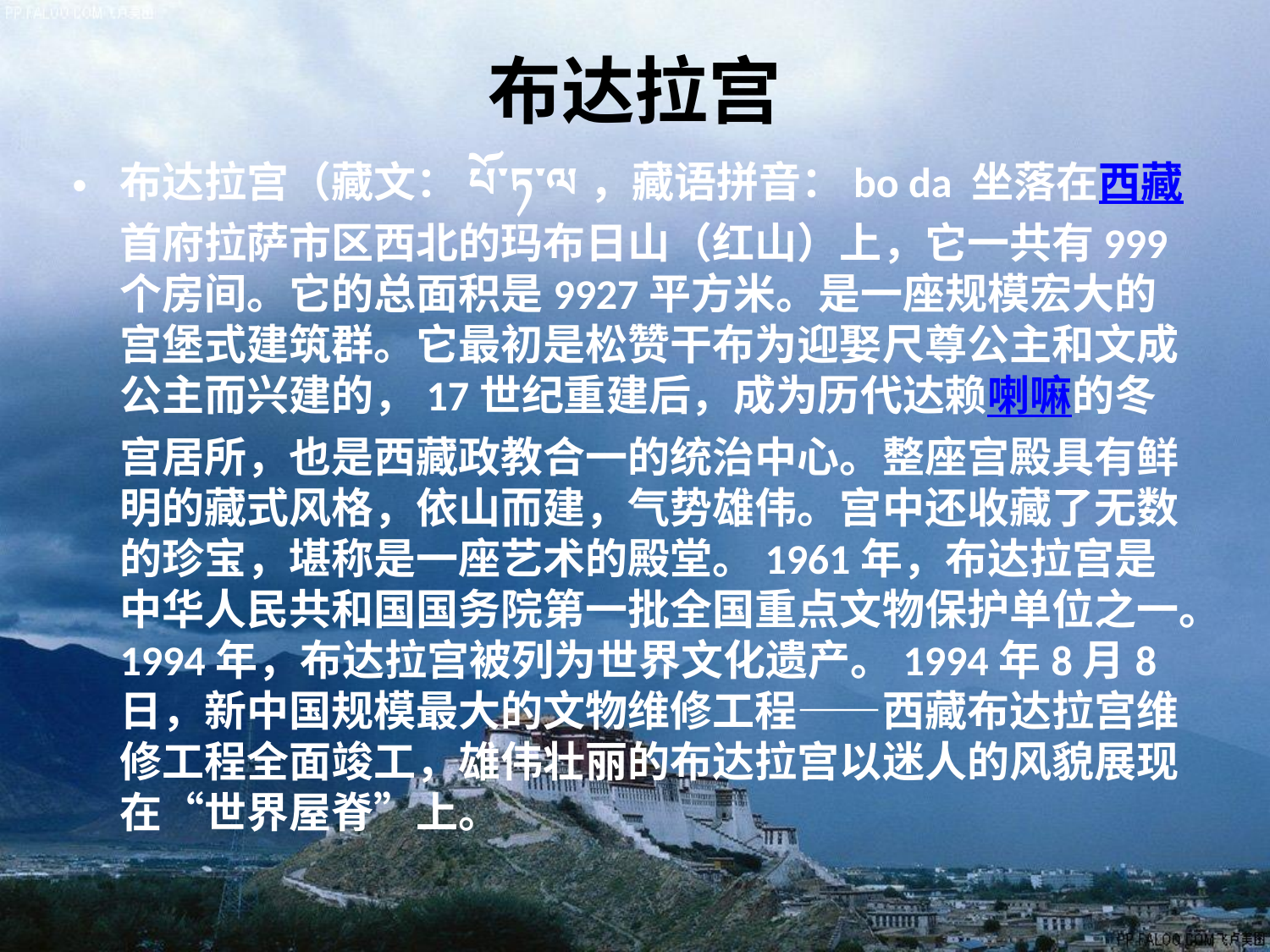

# 布达拉宫
布达拉宫（藏文：པོ་ཏ་ལ，藏语拼音：bo da 坐落在西藏首府拉萨市区西北的玛布日山（红山）上，它一共有999个房间。它的总面积是9927平方米。是一座规模宏大的宫堡式建筑群。它最初是松赞干布为迎娶尺尊公主和文成公主而兴建的，17世纪重建后，成为历代达赖喇嘛的冬宫居所，也是西藏政教合一的统治中心。整座宫殿具有鲜明的藏式风格，依山而建，气势雄伟。宫中还收藏了无数的珍宝，堪称是一座艺术的殿堂。1961年，布达拉宫是中华人民共和国国务院第一批全国重点文物保护单位之一。1994年，布达拉宫被列为世界文化遗产。1994年8月8日，新中国规模最大的文物维修工程——西藏布达拉宫维修工程全面竣工，雄伟壮丽的布达拉宫以迷人的风貌展现在“世界屋脊”上。